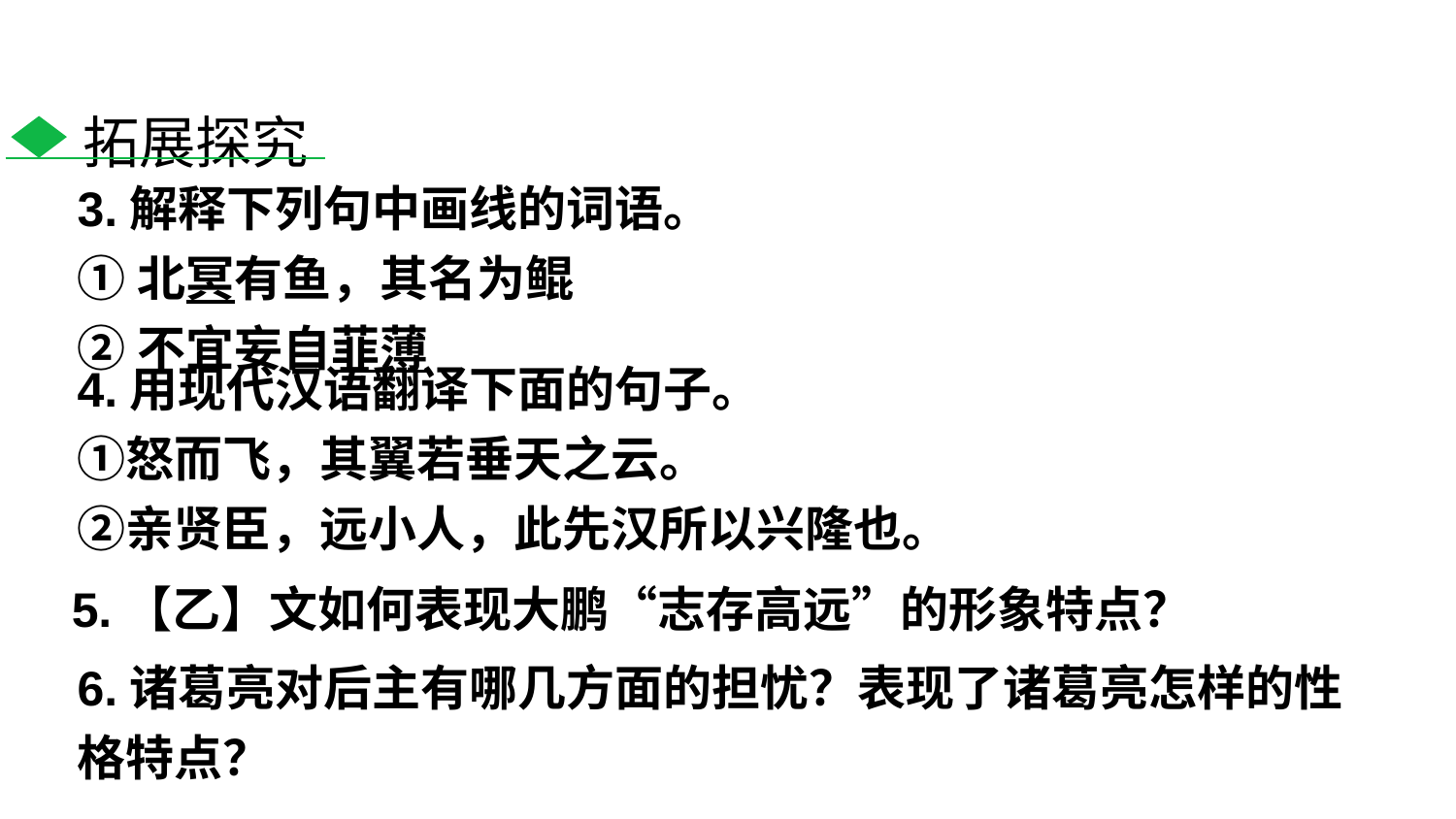

拓展探究

3.解释下列句中画线的词语。
①北冥有鱼，其名为鲲
②不宜妄自菲薄
4.用现代汉语翻译下面的句子。
①怒而飞，其翼若垂天之云。
②亲贤臣，远小人，此先汉所以兴隆也。
5.【乙】文如何表现大鹏“志存高远”的形象特点？
6.诸葛亮对后主有哪几方面的担忧？表现了诸葛亮怎样的性格特点？